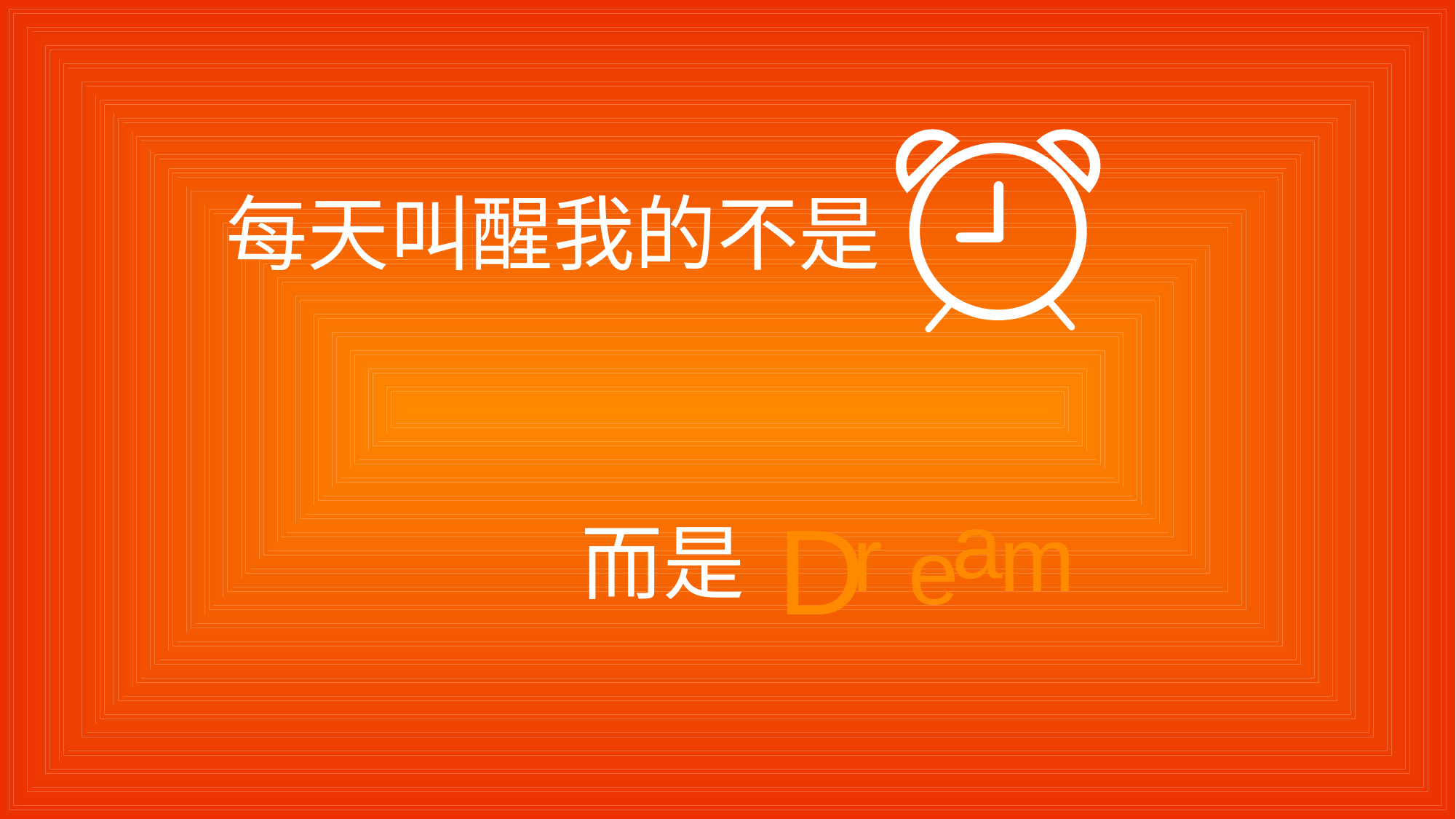

每天叫醒我的不是
a
D
r
m
e
而是